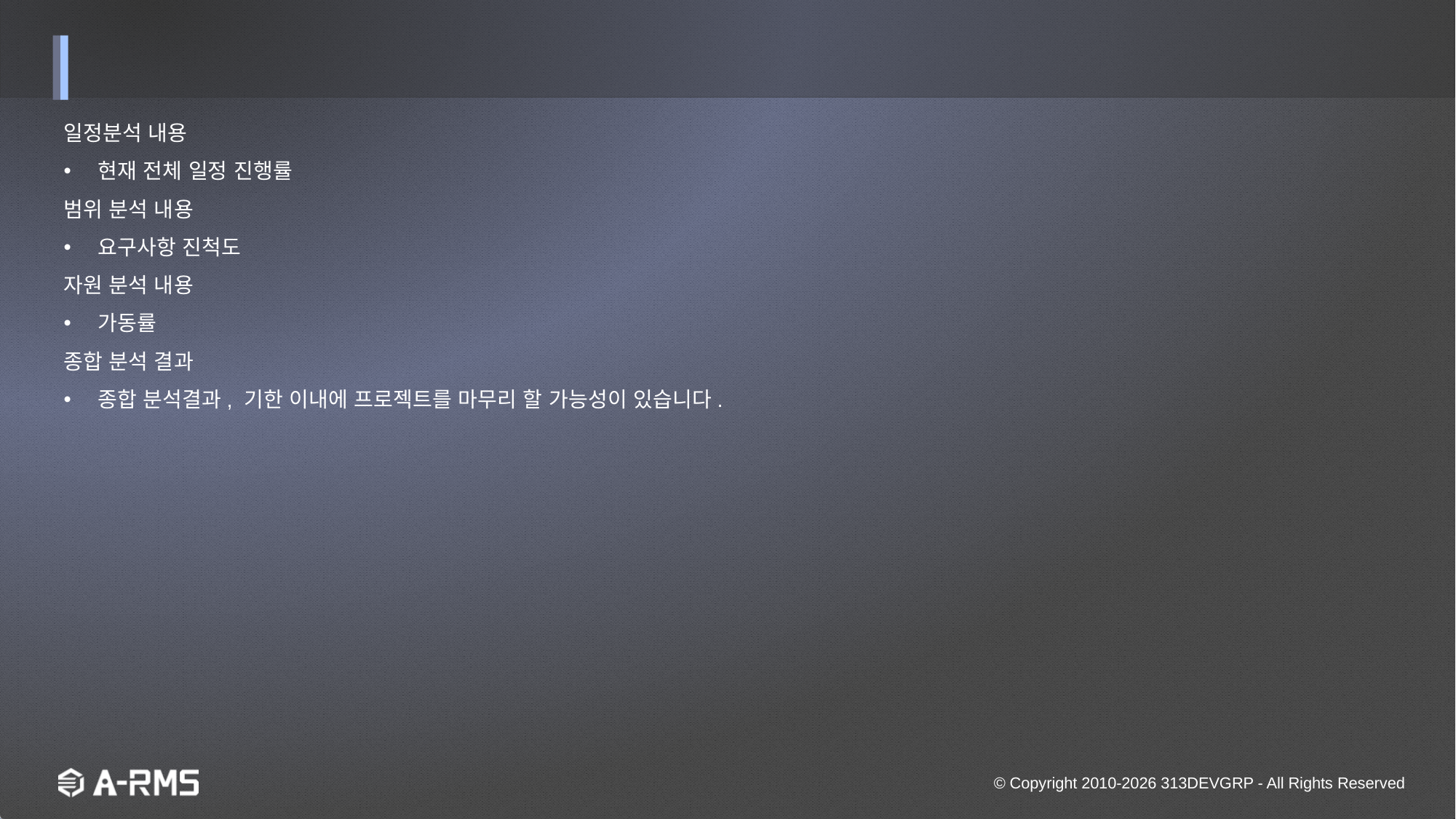

일정분석 내용
현재 전체 일정 진행률
범위 분석 내용
요구사항 진척도
자원 분석 내용
가동률
종합 분석 결과
종합 분석결과, 기한 이내에 프로젝트를 마무리 할 가능성이 있습니다.